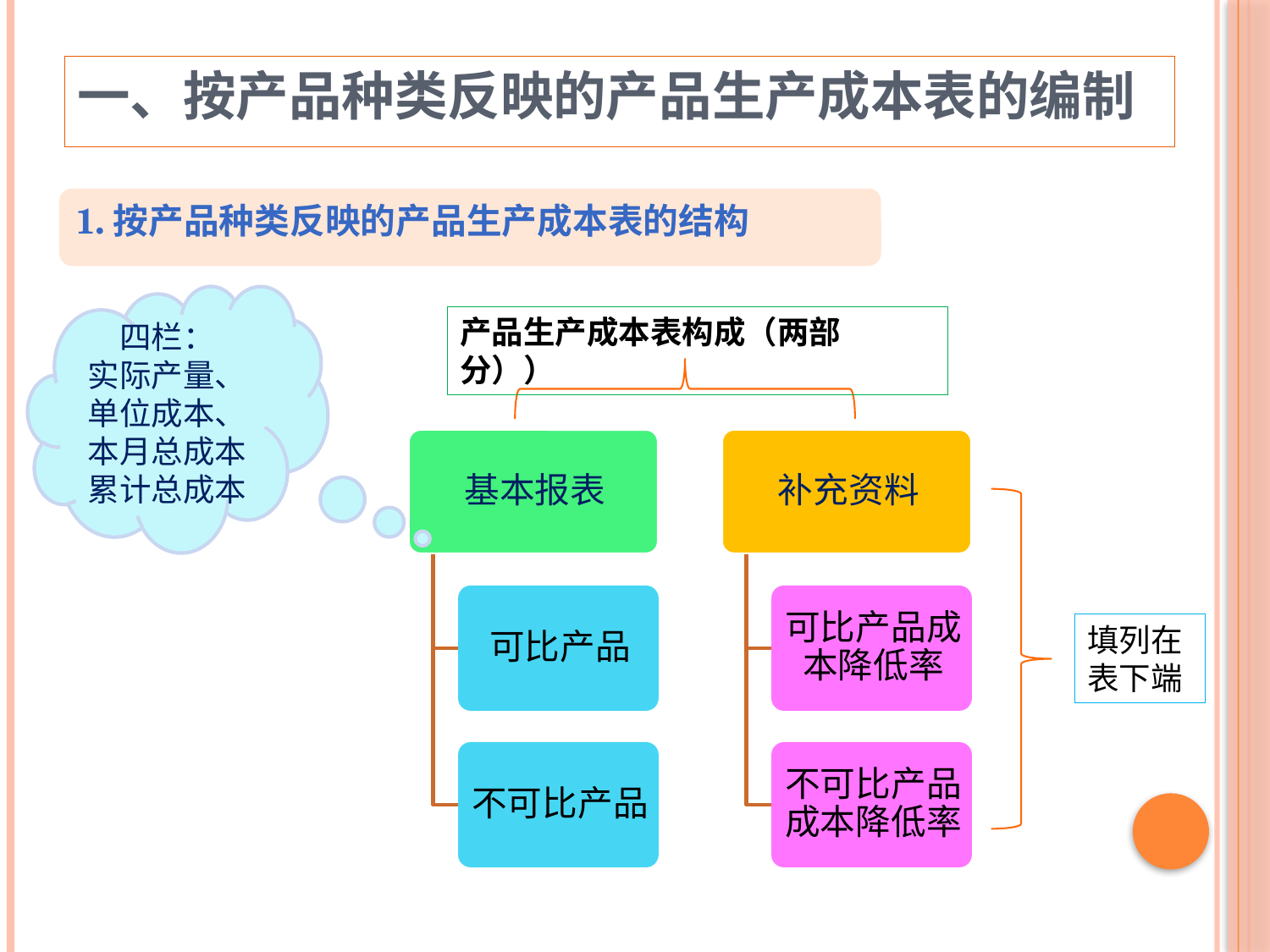

一、按产品种类反映的产品生产成本表的编制
1.按产品种类反映的产品生产成本表的结构
四栏：
实际产量、单位成本、本月总成本累计总成本

产品生产成本表构成（两部分））
基本报表
可比产品
不可比产品
补充资料
可比产品成本降低率
不可比产品成本降低率

填列在表下端